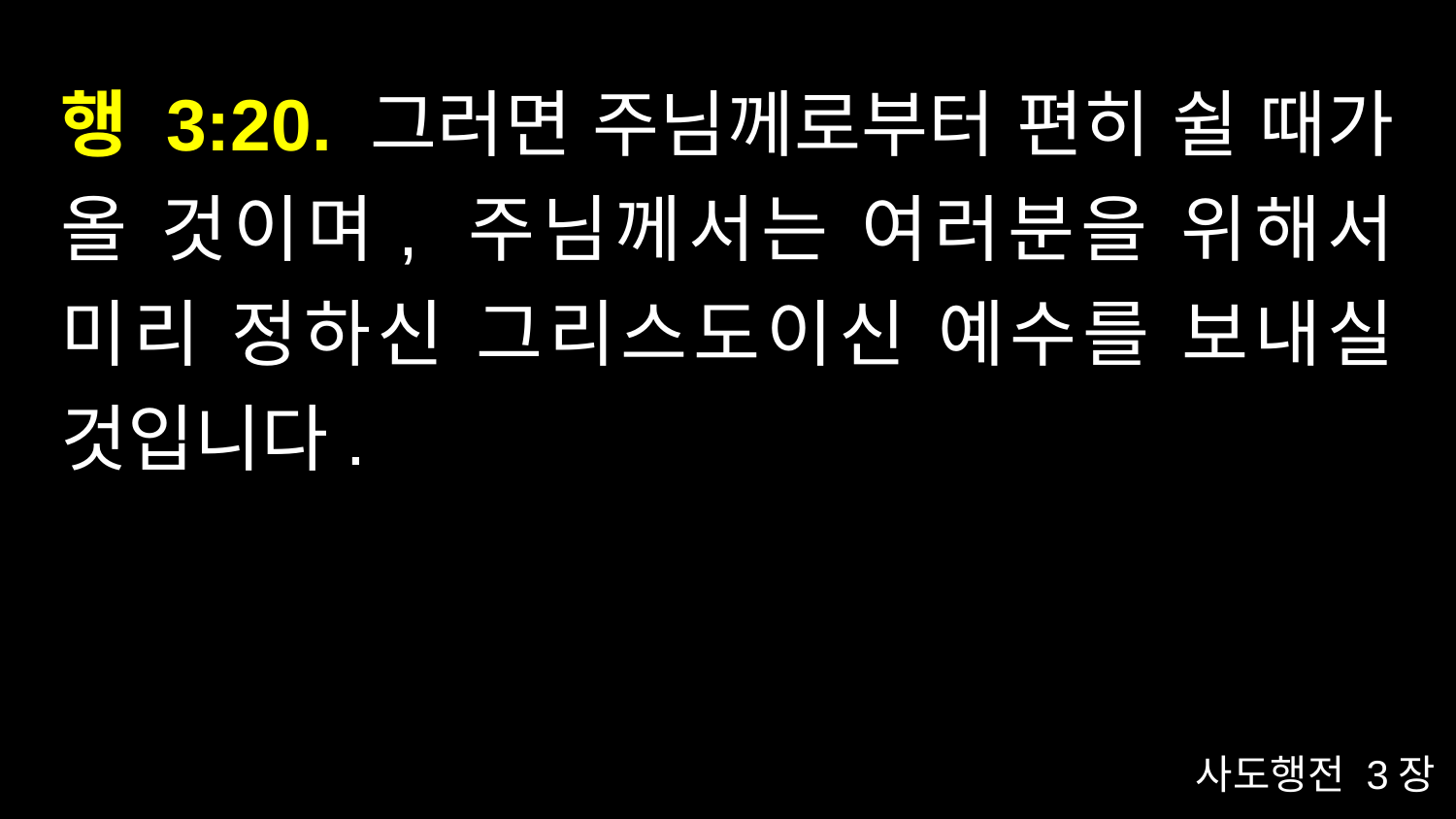

# 행 3:20. 그러면 주님께로부터 편히 쉴 때가 올 것이며, 주님께서는 여러분을 위해서 미리 정하신 그리스도이신 예수를 보내실 것입니다.
사도행전 3장